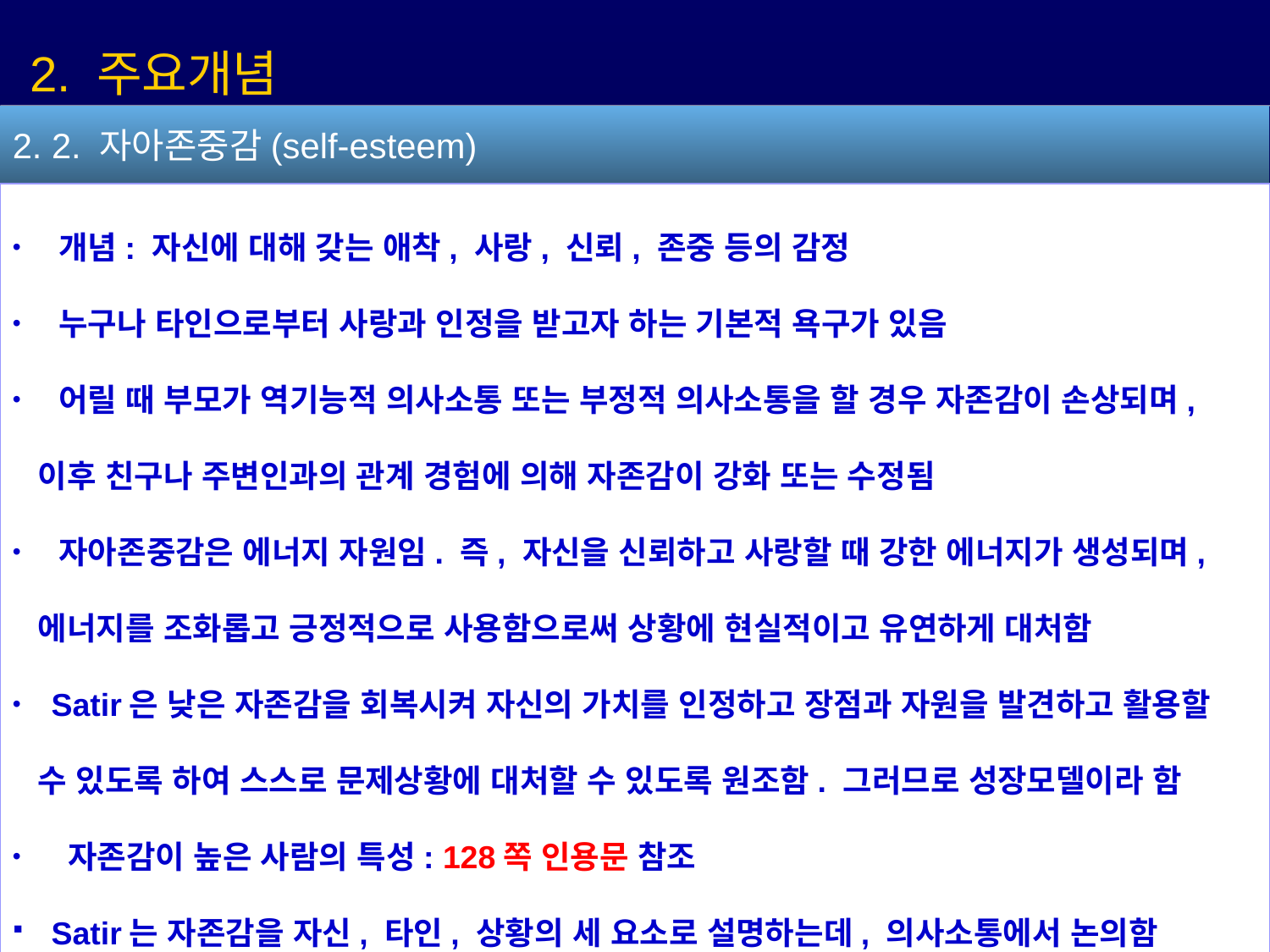

2. 주요개념

 개념: 자신에 대해 갖는 애착, 사랑, 신뢰, 존중 등의 감정
 누구나 타인으로부터 사랑과 인정을 받고자 하는 기본적 욕구가 있음
 어릴 때 부모가 역기능적 의사소통 또는 부정적 의사소통을 할 경우 자존감이 손상되며,
  이후 친구나 주변인과의 관계 경험에 의해 자존감이 강화 또는 수정됨
 자아존중감은 에너지 자원임. 즉, 자신을 신뢰하고 사랑할 때 강한 에너지가 생성되며,
  에너지를 조화롭고 긍정적으로 사용함으로써 상황에 현실적이고 유연하게 대처함
 Satir은 낮은 자존감을 회복시켜 자신의 가치를 인정하고 장점과 자원을 발견하고 활용할
  수 있도록 하여 스스로 문제상황에 대처할 수 있도록 원조함. 그러므로 성장모델이라 함
  자존감이 높은 사람의 특성: 128쪽 인용문 참조
 Satir는 자존감을 자신, 타인, 상황의 세 요소로 설명하는데, 의사소통에서 논의함
2. 2. 자아존중감(self-esteem)